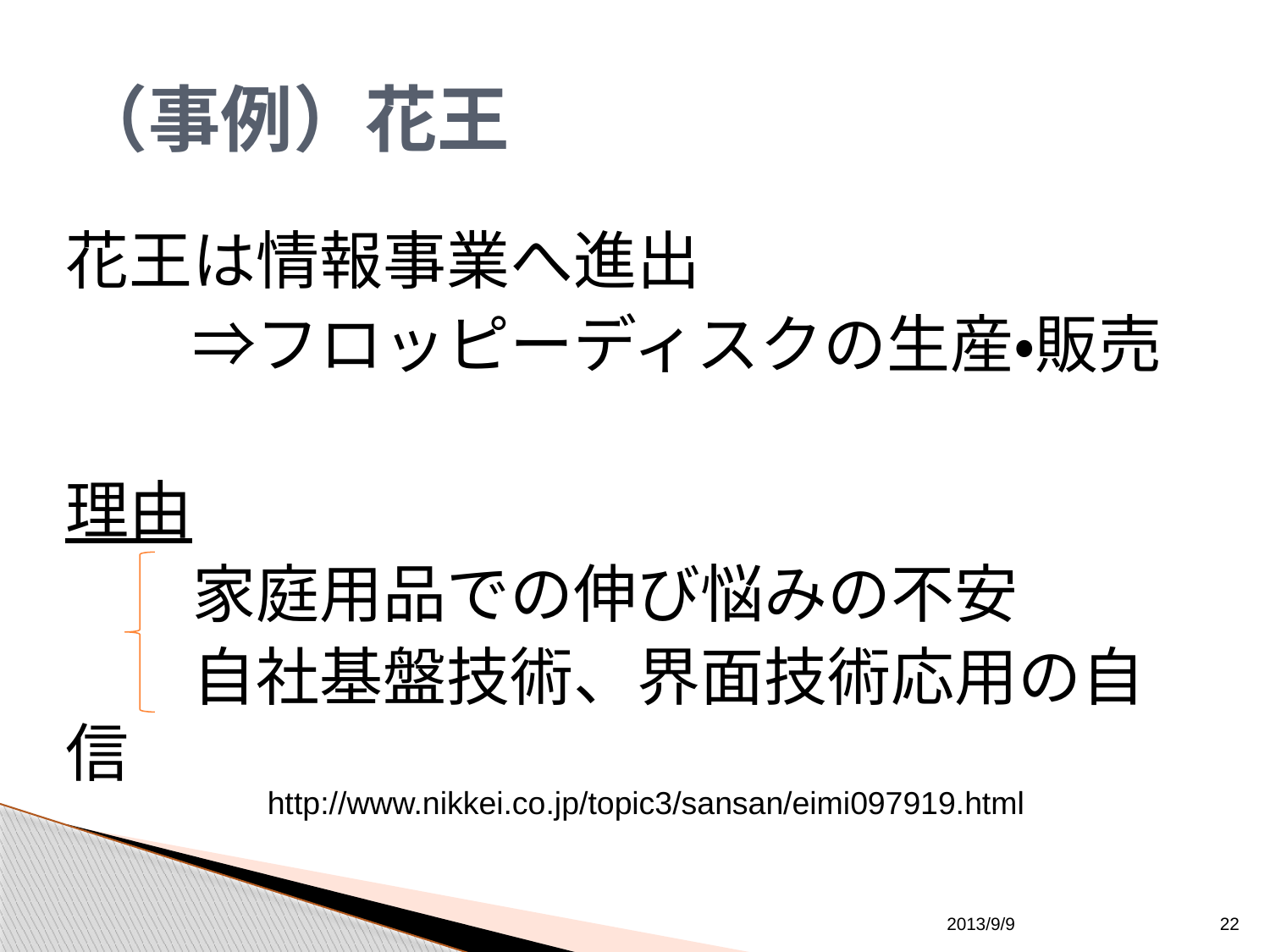

# （事例）花王
花王は情報事業へ進出
　　⇒フロッピーディスクの生産・販売

理由
　　家庭用品での伸び悩みの不安
　　自社基盤技術、界面技術応用の自信

http://www.nikkei.co.jp/topic3/sansan/eimi097919.html
2013/9/9
22